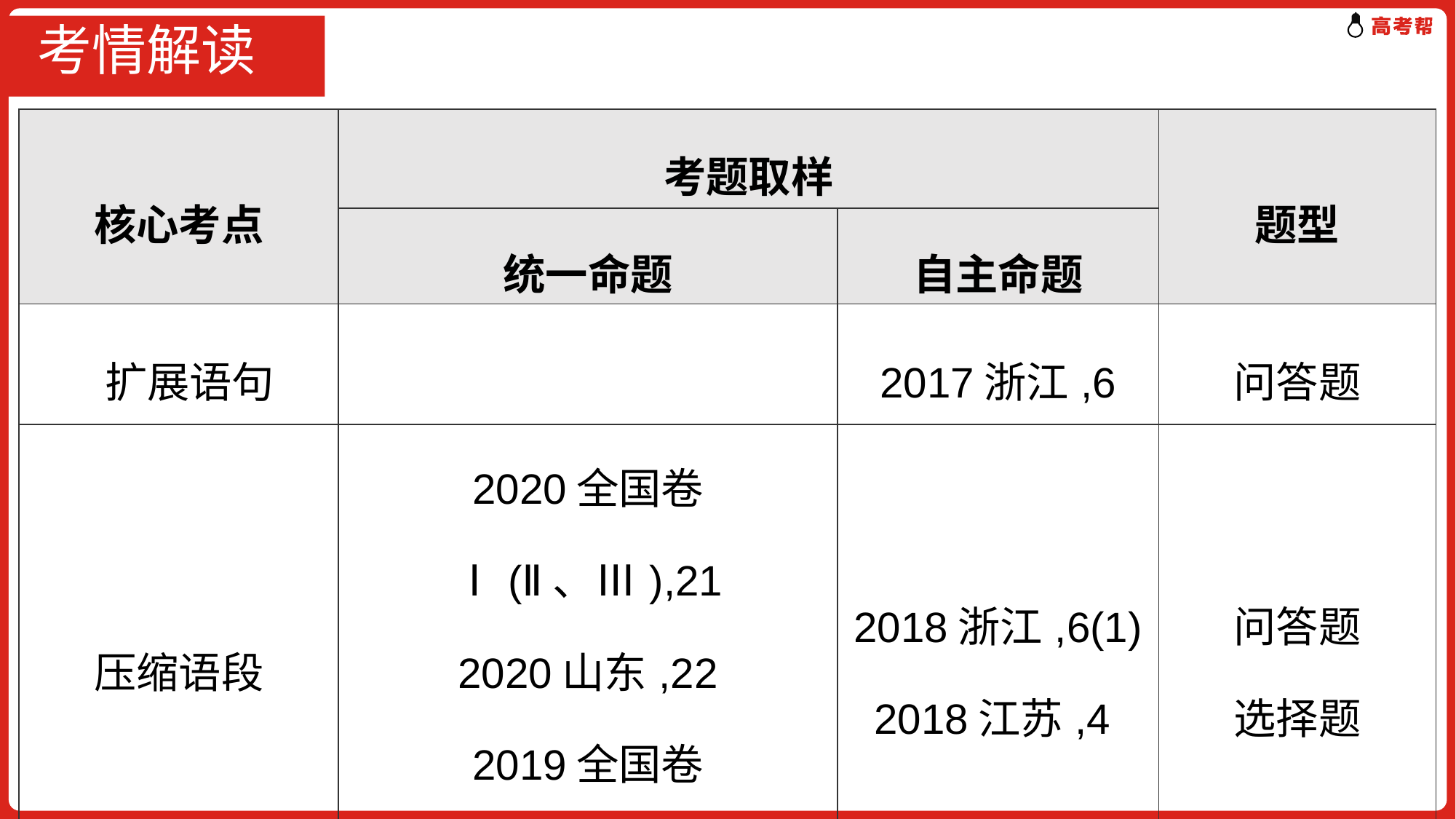

# 考情解读
| 核心考点 | 考题取样 |  | 题型 |
| --- | --- | --- | --- |
|  | 统一命题 | 自主命题 |  |
| 扩展语句 |  | 2017浙江,6 | 问答题 |
| 压缩语段 | 2020全国卷Ⅰ(Ⅱ、Ⅲ),21 2020山东,22 2019全国卷Ⅰ(Ⅱ、Ⅲ),21 | 2018浙江,6(1) 2018江苏,4 | 问答题 选择题 |